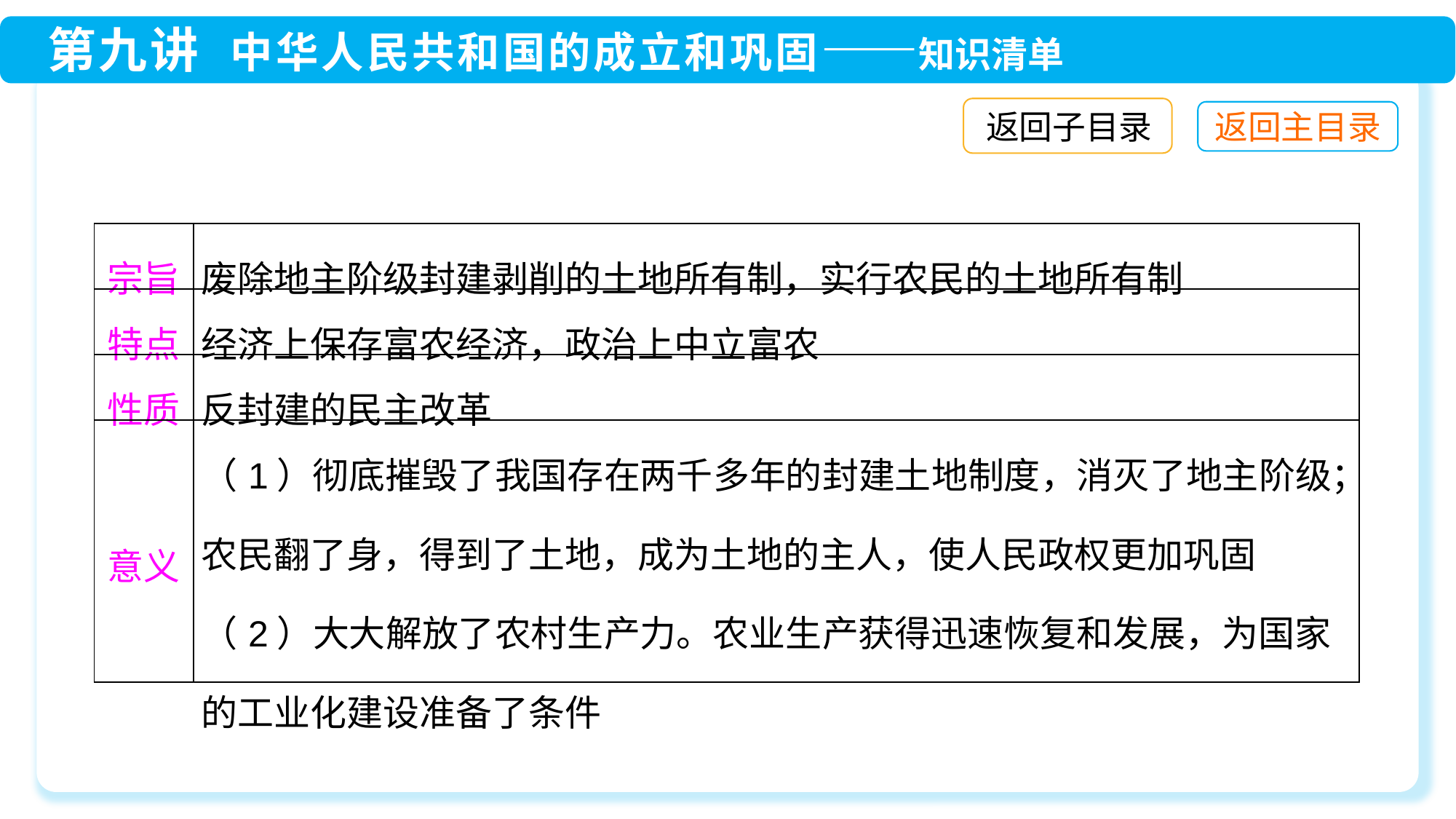

返回子目录
| 宗旨 | 废除地主阶级封建剥削的土地所有制，实行农民的土地所有制 |
| --- | --- |
| 特点 | 经济上保存富农经济，政治上中立富农 |
| 性质 | 反封建的民主改革 |
| 意义 | （1）彻底摧毁了我国存在两千多年的封建土地制度，消灭了地主阶级；农民翻了身，得到了土地，成为土地的主人，使人民政权更加巩固 （2）大大解放了农村生产力。农业生产获得迅速恢复和发展，为国家的工业化建设准备了条件 |